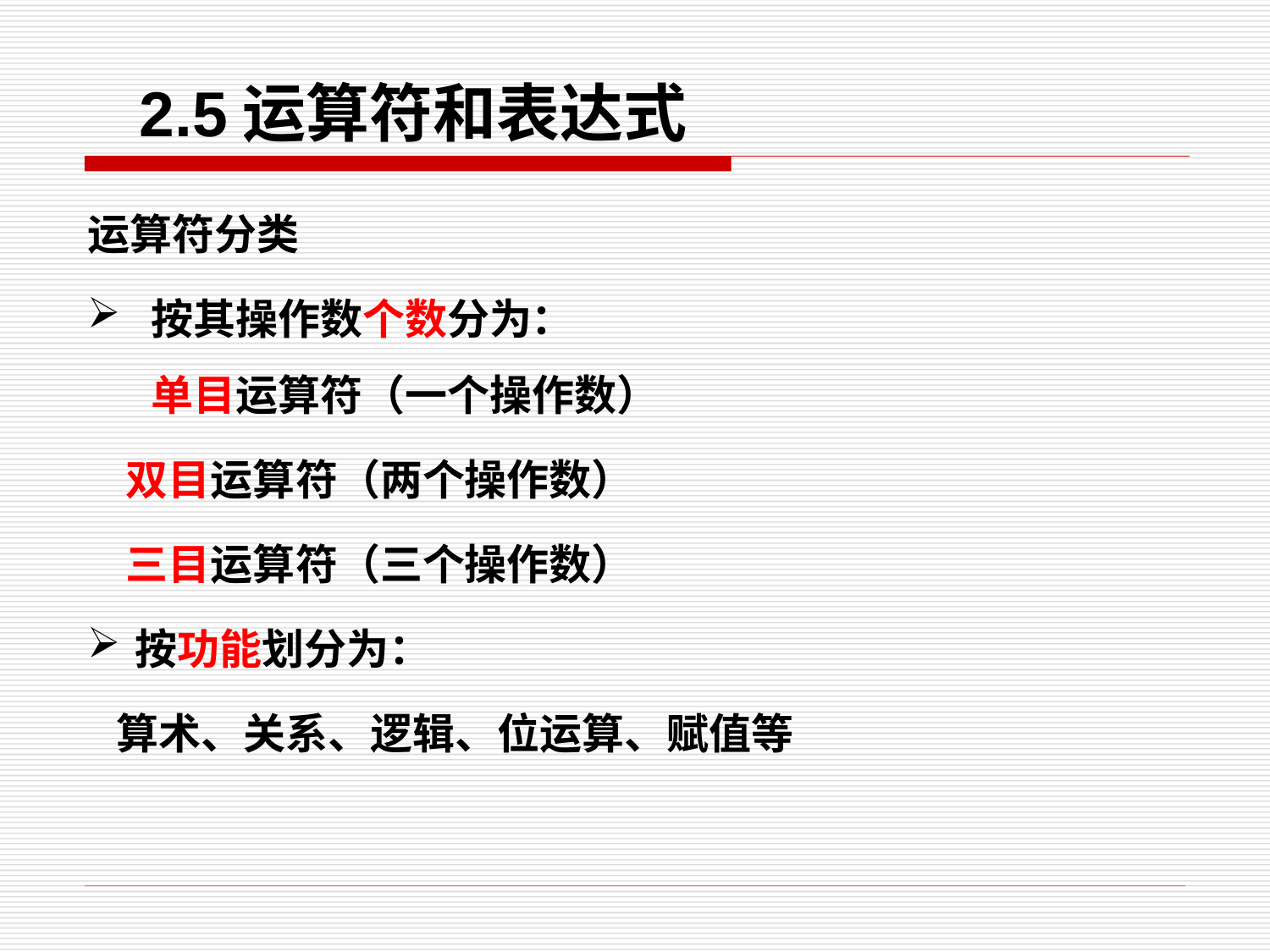

2.5运算符和表达式
运算符分类
按其操作数个数分为：
单目运算符（一个操作数）
   双目运算符（两个操作数）
   三目运算符（三个操作数）
按功能划分为：
  算术、关系、逻辑、位运算、赋值等